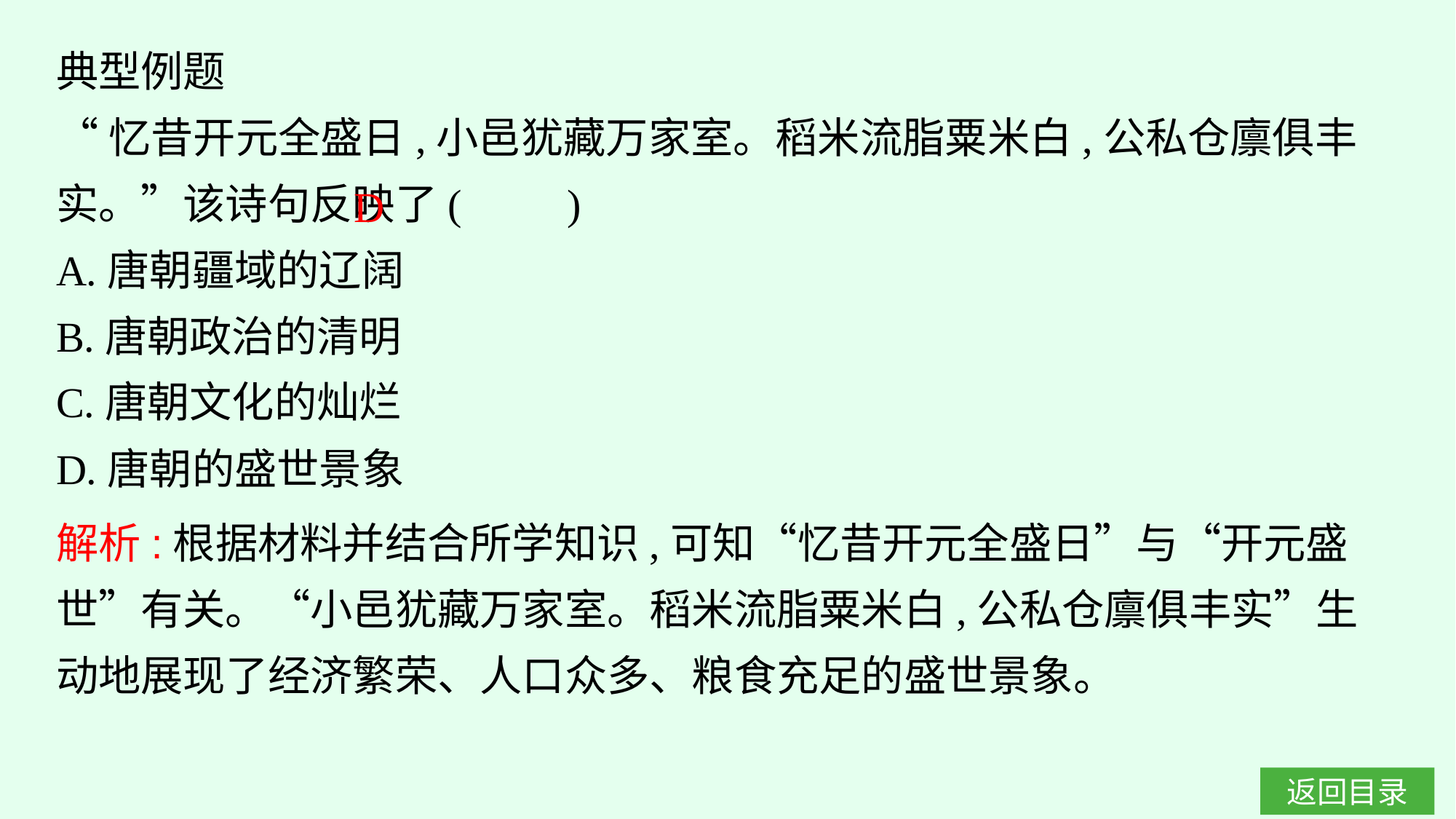

典型例题
“忆昔开元全盛日,小邑犹藏万家室。稻米流脂粟米白,公私仓廪俱丰实。”该诗句反映了(　　)
A.唐朝疆域的辽阔
B.唐朝政治的清明
C.唐朝文化的灿烂
D.唐朝的盛世景象
D
解析:根据材料并结合所学知识,可知“忆昔开元全盛日”与“开元盛世”有关。“小邑犹藏万家室。稻米流脂粟米白,公私仓廪俱丰实”生动地展现了经济繁荣、人口众多、粮食充足的盛世景象。